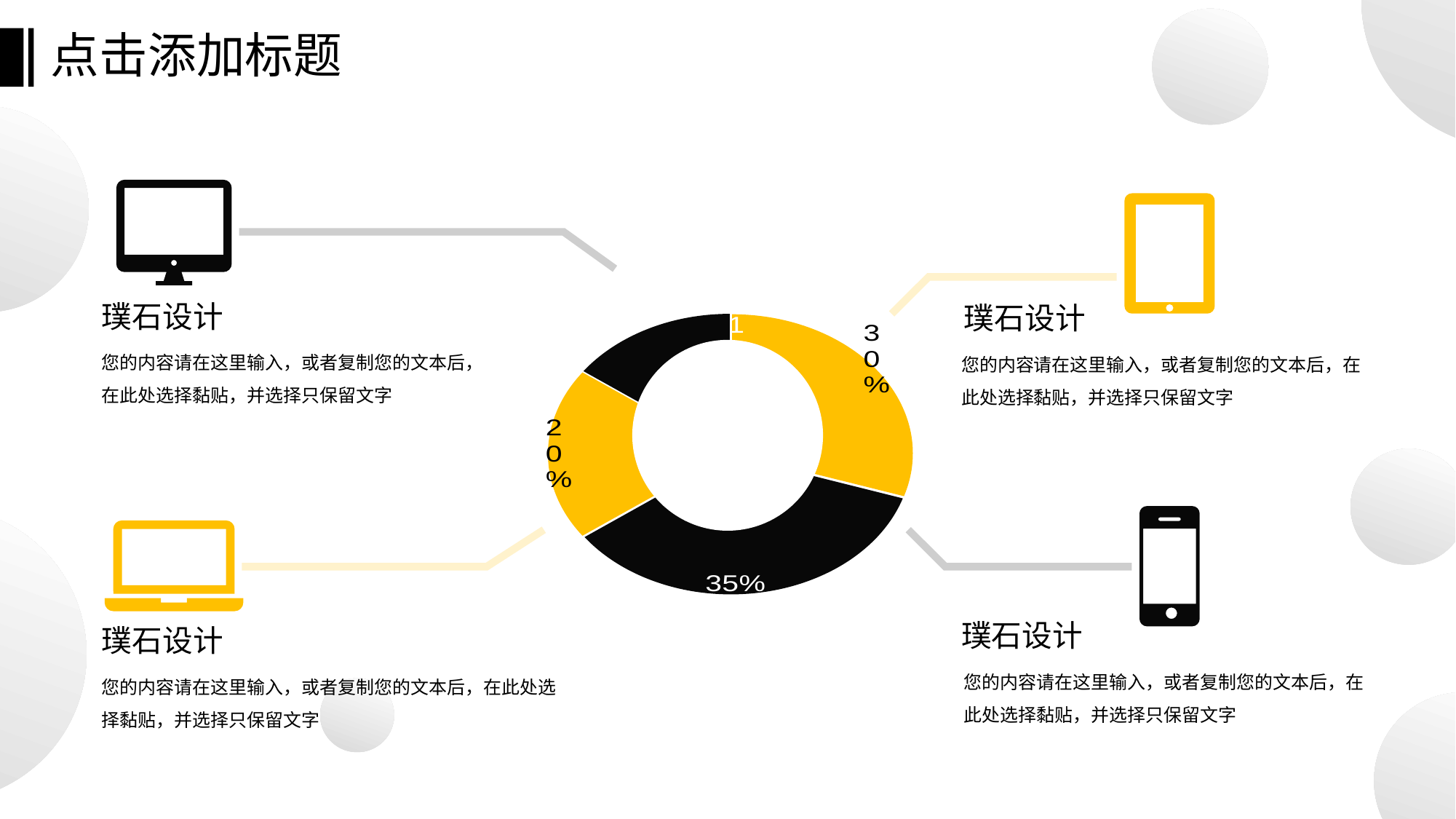

# 点击添加标题

璞石设计
您的内容请在这里输入，或者复制您的文本后，在此处选择黏贴，并选择只保留文字

璞石设计
您的内容请在这里输入，或者复制您的文本后，在此处选择黏贴，并选择只保留文字

### Chart

| Category | Region 1 |
|---|---|
| April | 30.0 |
| May | 35.0 |
| June | 20.0 |
| July | 15.0 |

璞石设计
您的内容请在这里输入，或者复制您的文本后，在此处选择黏贴，并选择只保留文字

璞石设计
您的内容请在这里输入，或者复制您的文本后，在此处选择黏贴，并选择只保留文字